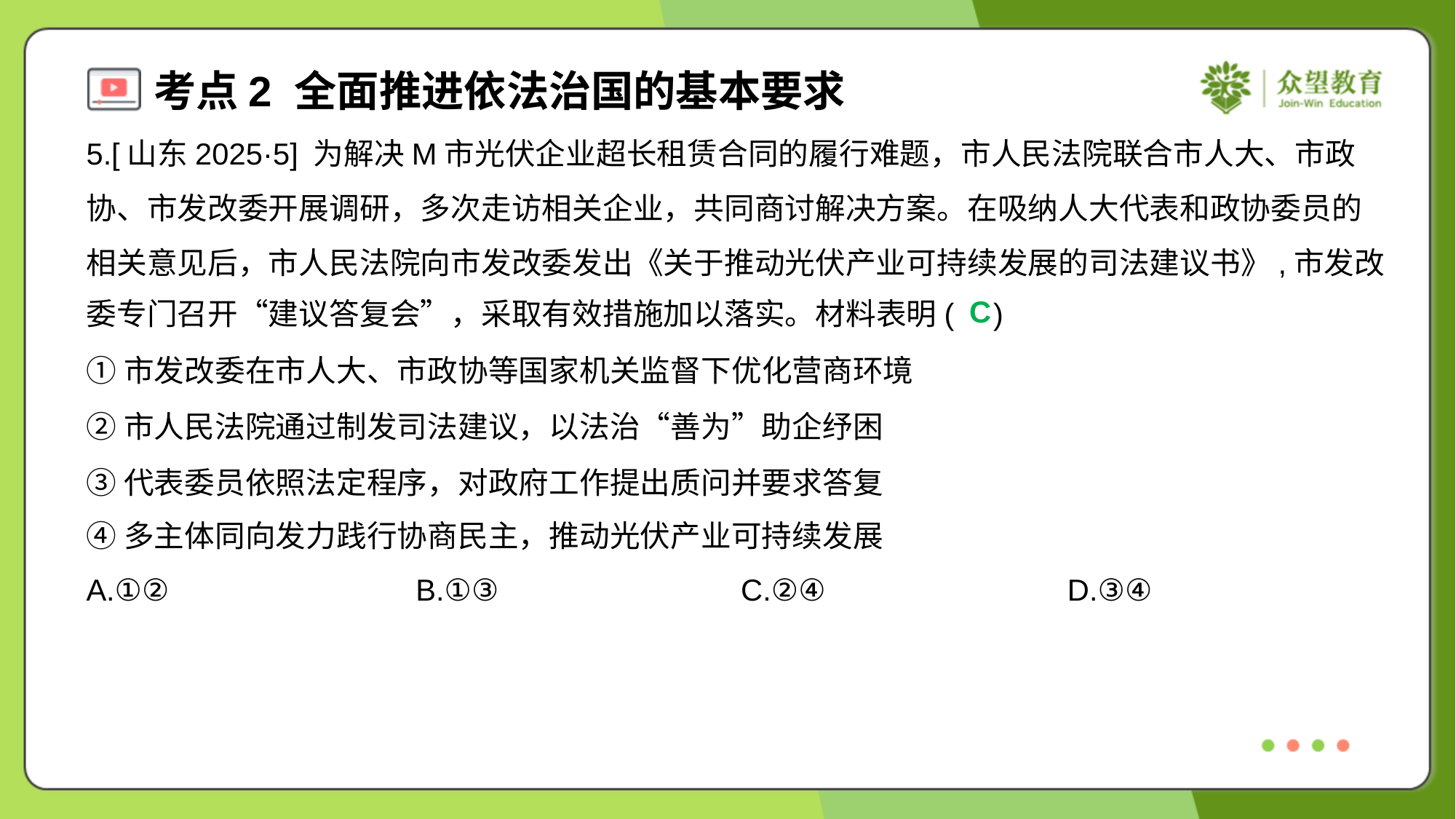

5.[山东2025·5] 为解决M市光伏企业超长租赁合同的履行难题，市人民法院联合市人大、市政
协、市发改委开展调研，多次走访相关企业，共同商讨解决方案。在吸纳人大代表和政协委员的
相关意见后，市人民法院向市发改委发出《关于推动光伏产业可持续发展的司法建议书》,市发改
委专门召开“建议答复会”，采取有效措施加以落实。材料表明(     )
C
①市发改委在市人大、市政协等国家机关监督下优化营商环境
②市人民法院通过制发司法建议，以法治“善为”助企纾困
③代表委员依照法定程序，对政府工作提出质问并要求答复
④多主体同向发力践行协商民主，推动光伏产业可持续发展
A.①②	B.①③	C.②④	D.③④